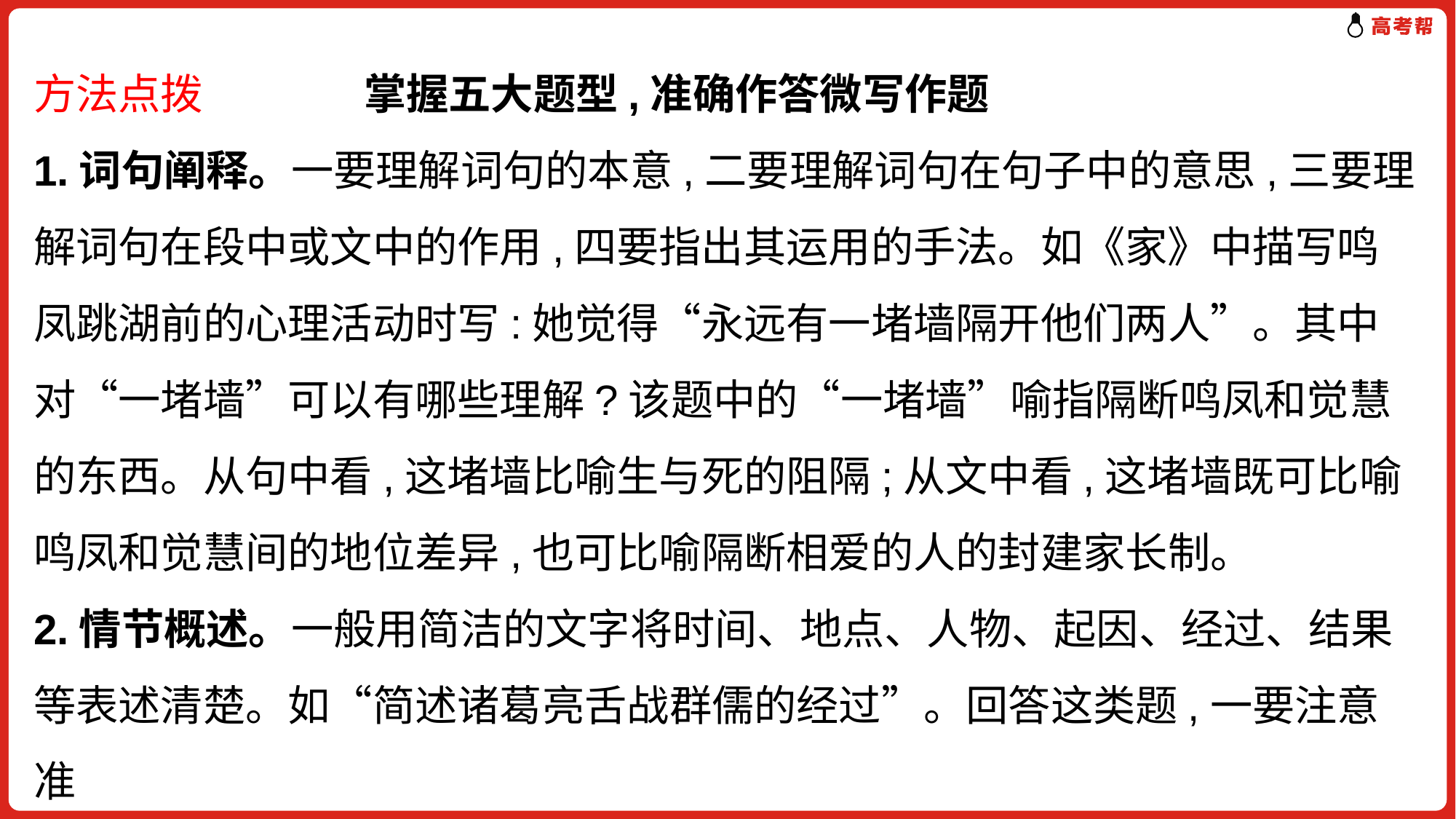

方法点拨                 掌握五大题型,准确作答微写作题
1.词句阐释。一要理解词句的本意,二要理解词句在句子中的意思,三要理解词句在段中或文中的作用,四要指出其运用的手法。如《家》中描写鸣凤跳湖前的心理活动时写:她觉得“永远有一堵墙隔开他们两人”。其中对“一堵墙”可以有哪些理解?该题中的“一堵墙”喻指隔断鸣凤和觉慧的东西。从句中看,这堵墙比喻生与死的阻隔;从文中看,这堵墙既可比喻鸣凤和觉慧间的地位差异,也可比喻隔断相爱的人的封建家长制。
2.情节概述。一般用简洁的文字将时间、地点、人物、起因、经过、结果等表述清楚。如“简述诸葛亮舌战群儒的经过”。回答这类题,一要注意准